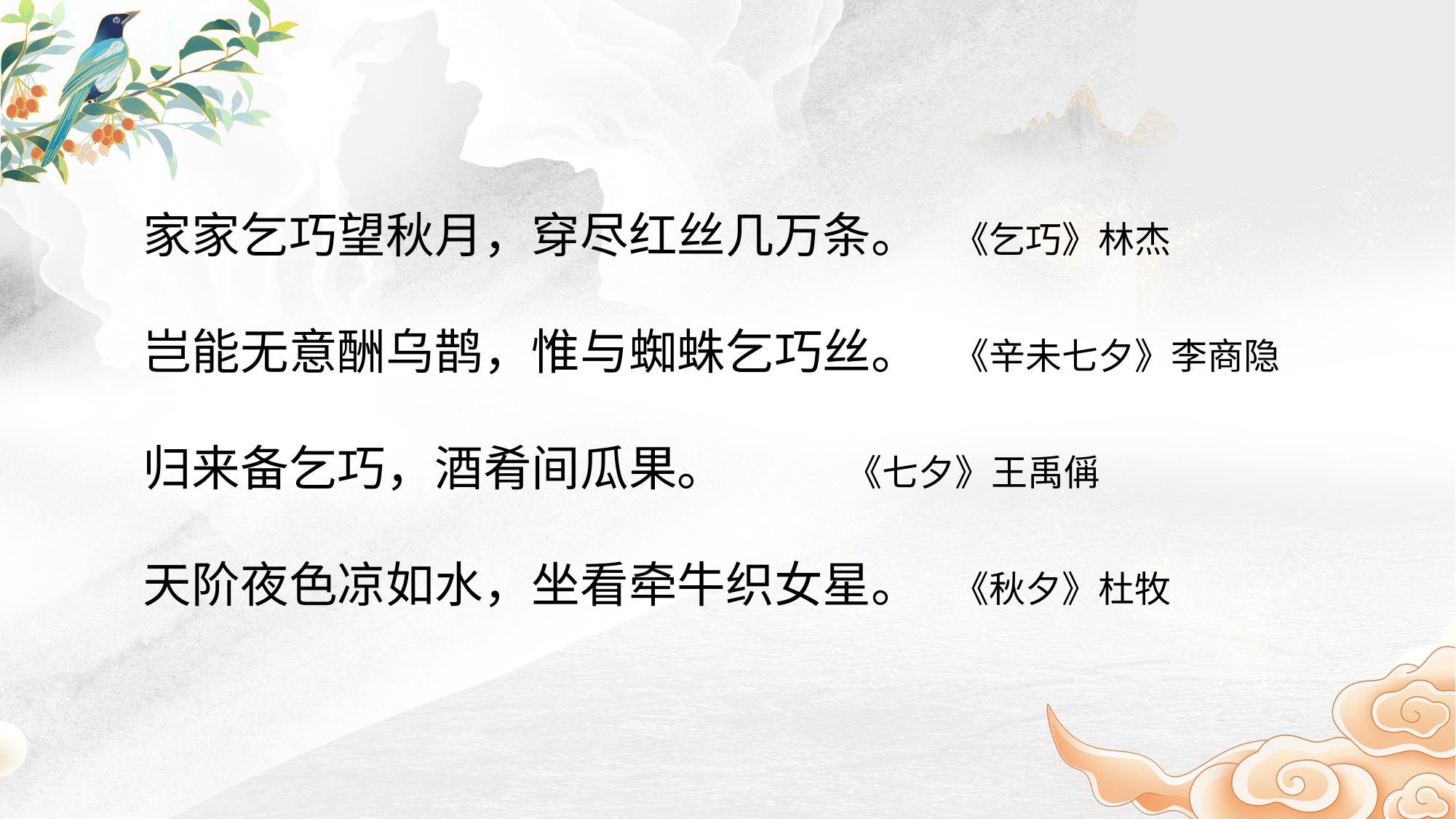

家家乞巧望秋月，穿尽红丝几万条。   《乞巧》林杰
岂能无意酬乌鹊，惟与蜘蛛乞巧丝。   《辛未七夕》李商隐
归来备乞巧，酒肴间瓜果。           《七夕》王禹偁
天阶夜色凉如水，坐看牵牛织女星。   《秋夕》杜牧